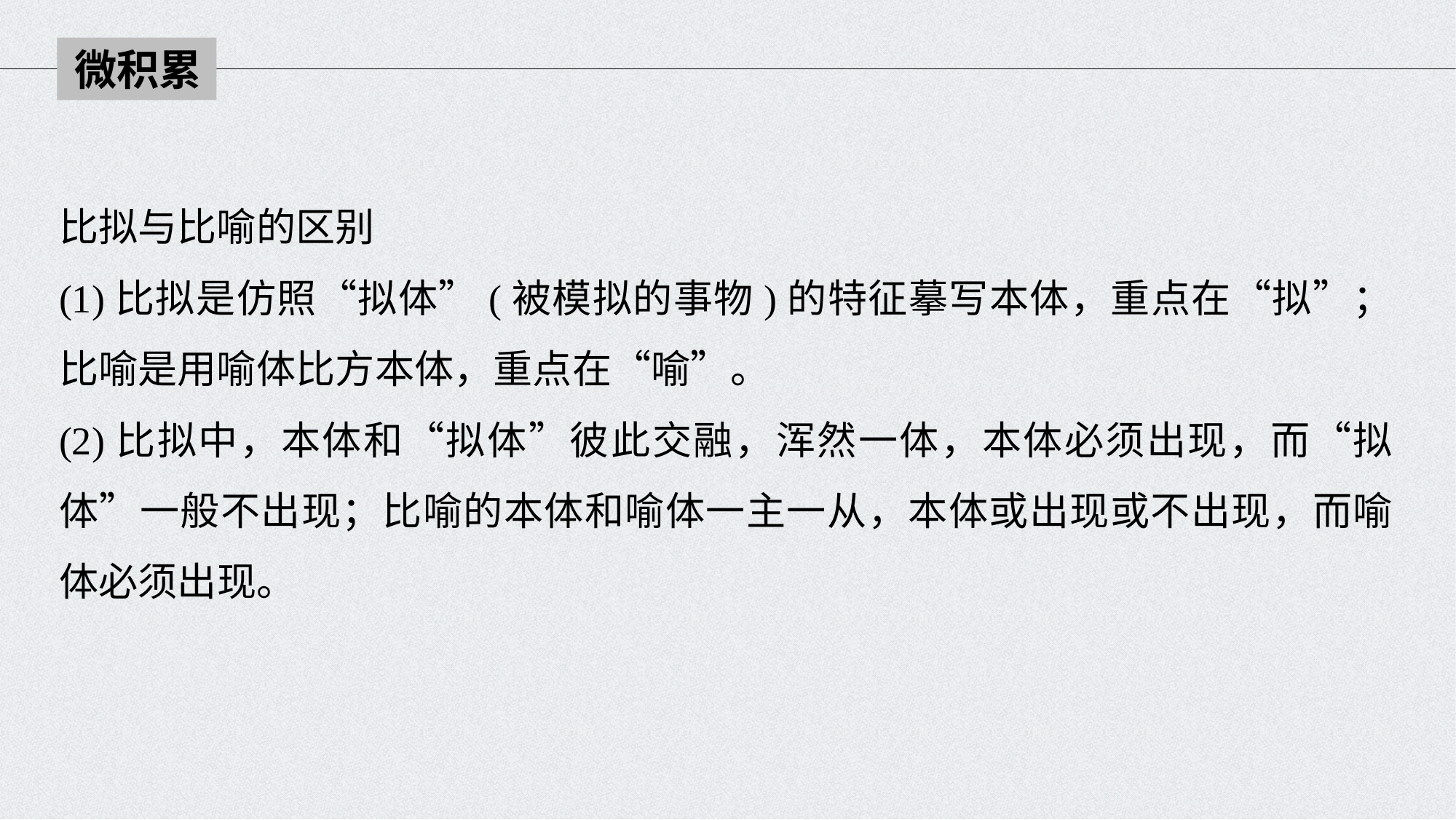

微积累
比拟与比喻的区别
(1)比拟是仿照“拟体”(被模拟的事物)的特征摹写本体，重点在“拟”；比喻是用喻体比方本体，重点在“喻”。
(2)比拟中，本体和“拟体”彼此交融，浑然一体，本体必须出现，而“拟体”一般不出现；比喻的本体和喻体一主一从，本体或出现或不出现，而喻体必须出现。